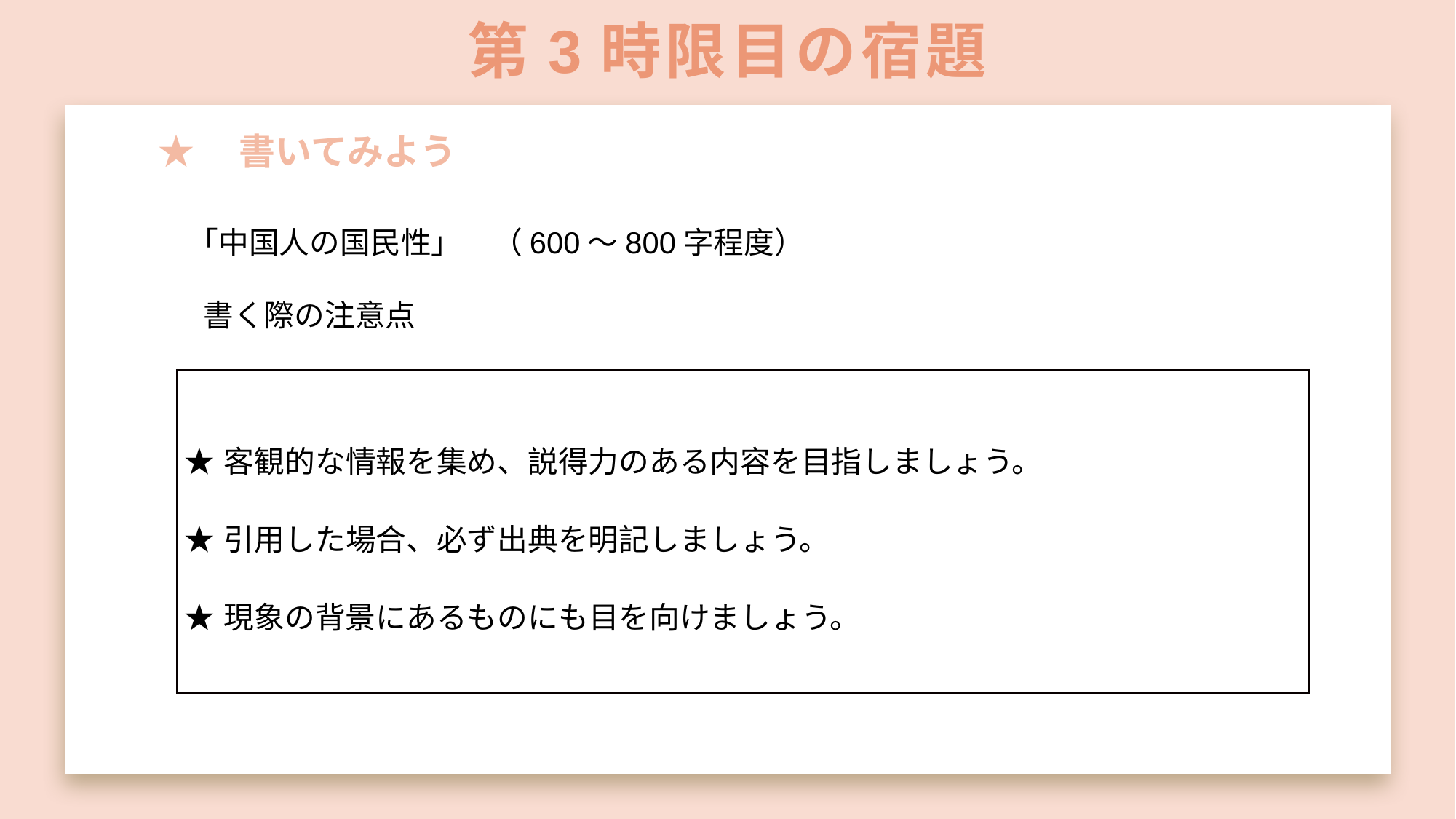

# 第3時限目の宿題

★　書いてみよう

「中国人の国民性」　（600～800字程度）

書く際の注意点

| ★客観的な情報を集め、説得力のある内容を目指しましょう。 ★引用した場合、必ず出典を明記しましょう。 ★現象の背景にあるものにも目を向けましょう。 |
| --- |